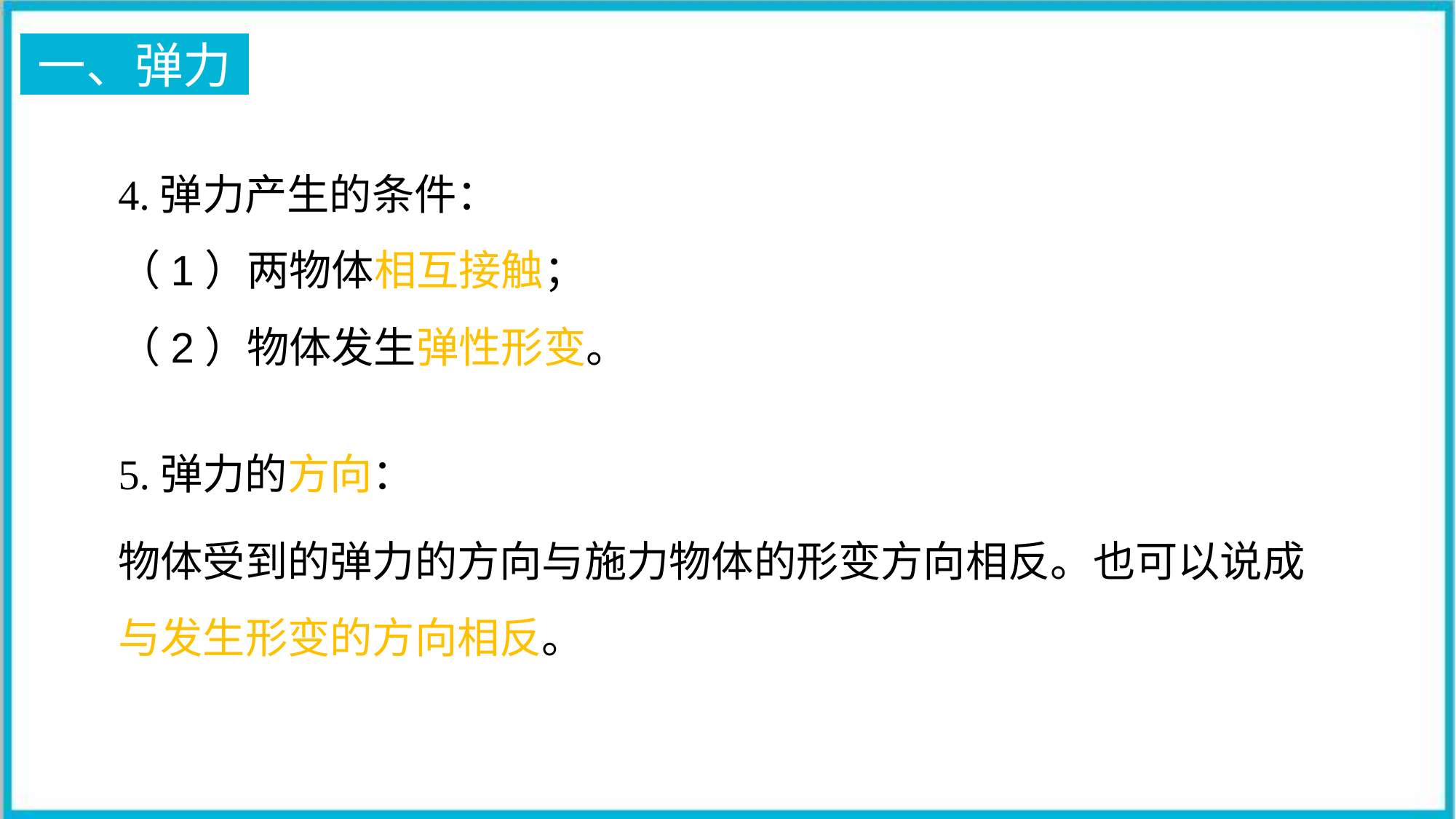

一、弹力
4.弹力产生的条件：
（1）两物体相互接触；

（2）物体发生弹性形变。

5.弹力的方向：
物体受到的弹力的方向与施力物体的形变方向相反。也可以说成与发生形变的方向相反。